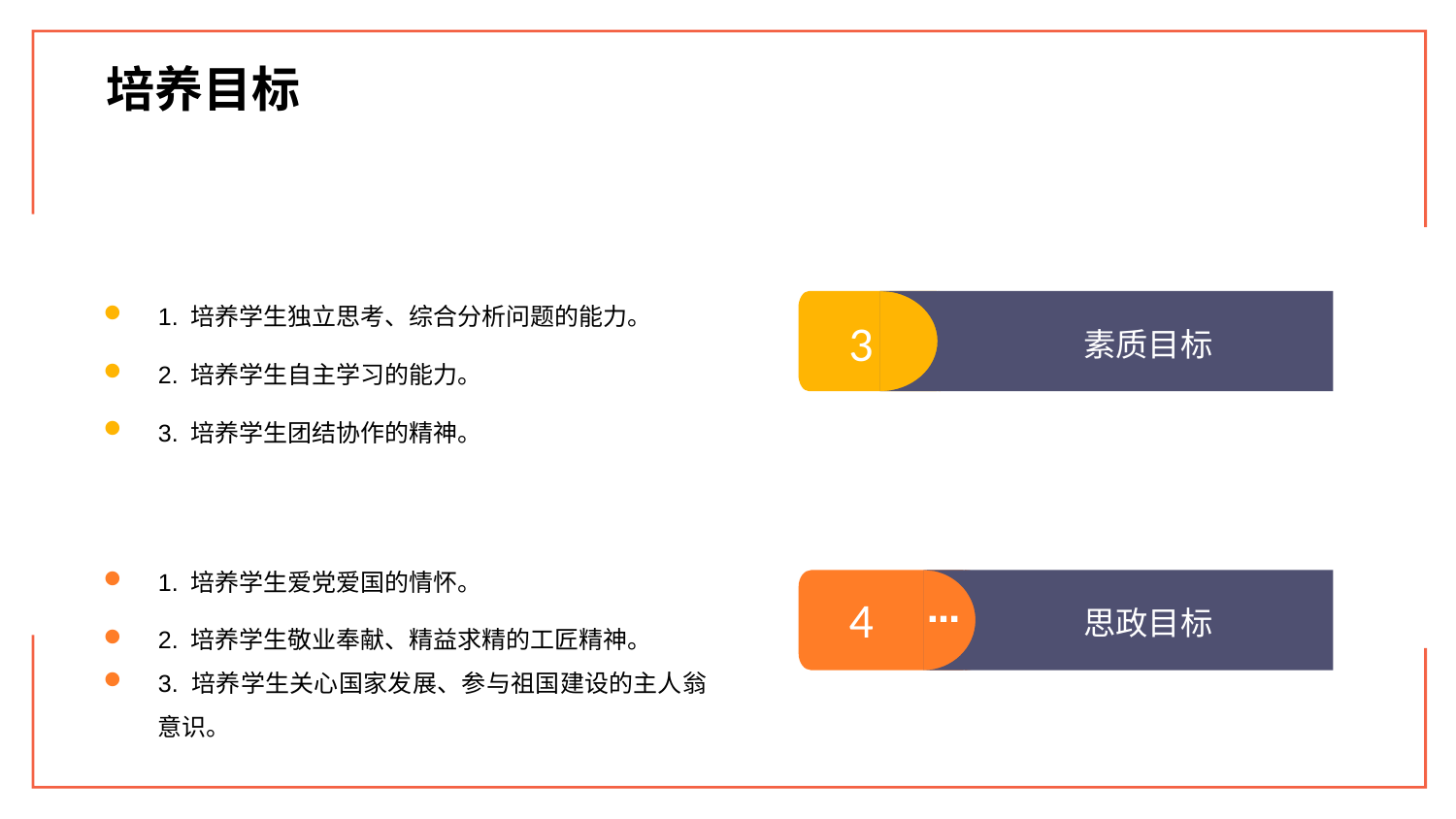

培养目标
1. 培养学生独立思考、综合分析问题的能力。
2. 培养学生自主学习的能力。
3. 培养学生团结协作的精神。

3
素质目标
1. 培养学生爱党爱国的情怀。
2. 培养学生敬业奉献、精益求精的工匠精神。
3. 培养学生关心国家发展、参与祖国建设的主人翁意识。

4
思政目标